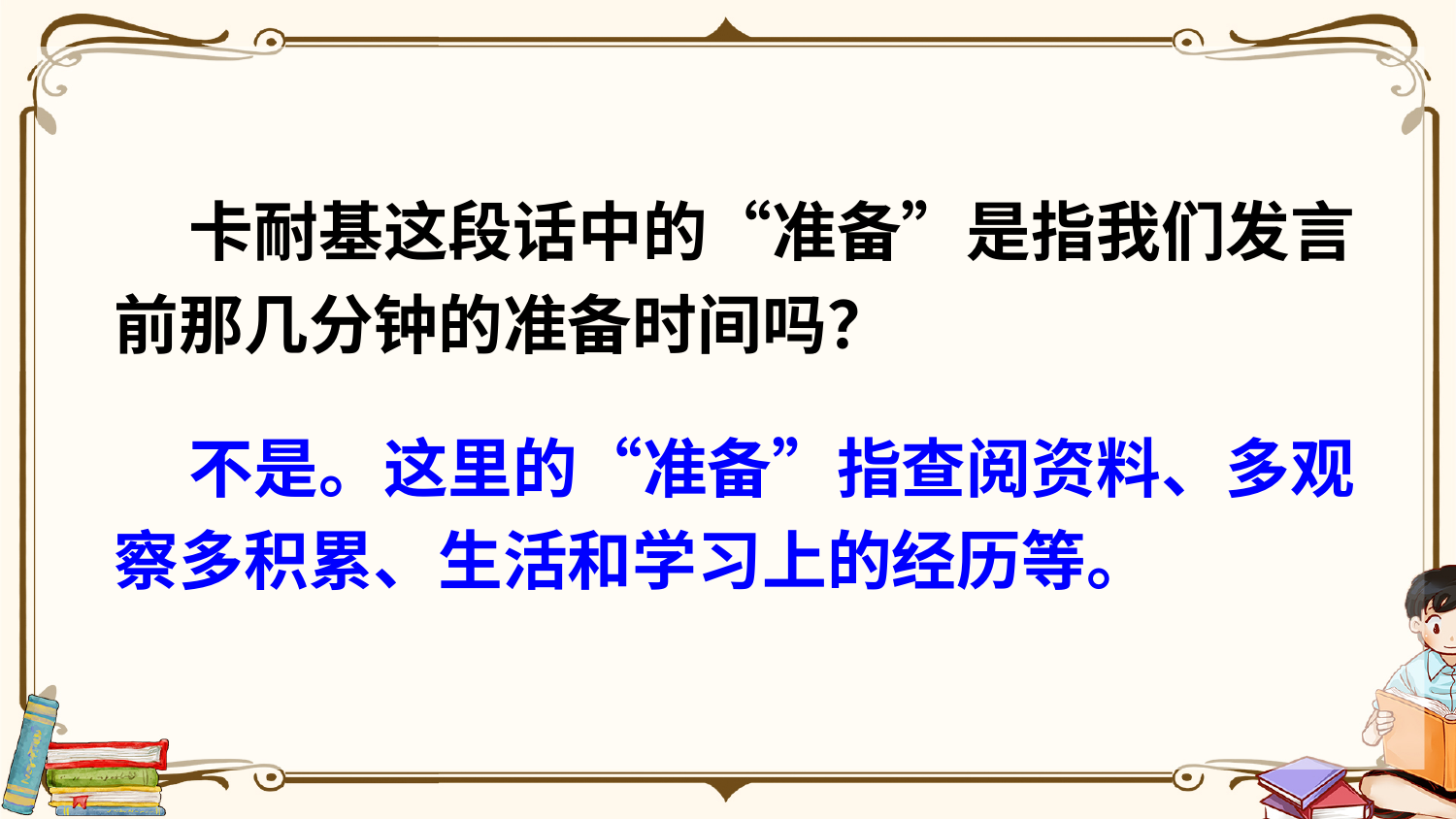

卡耐基这段话中的“准备”是指我们发言前那几分钟的准备时间吗？
    不是。这里的“准备”指查阅资料、多观察多积累、生活和学习上的经历等。